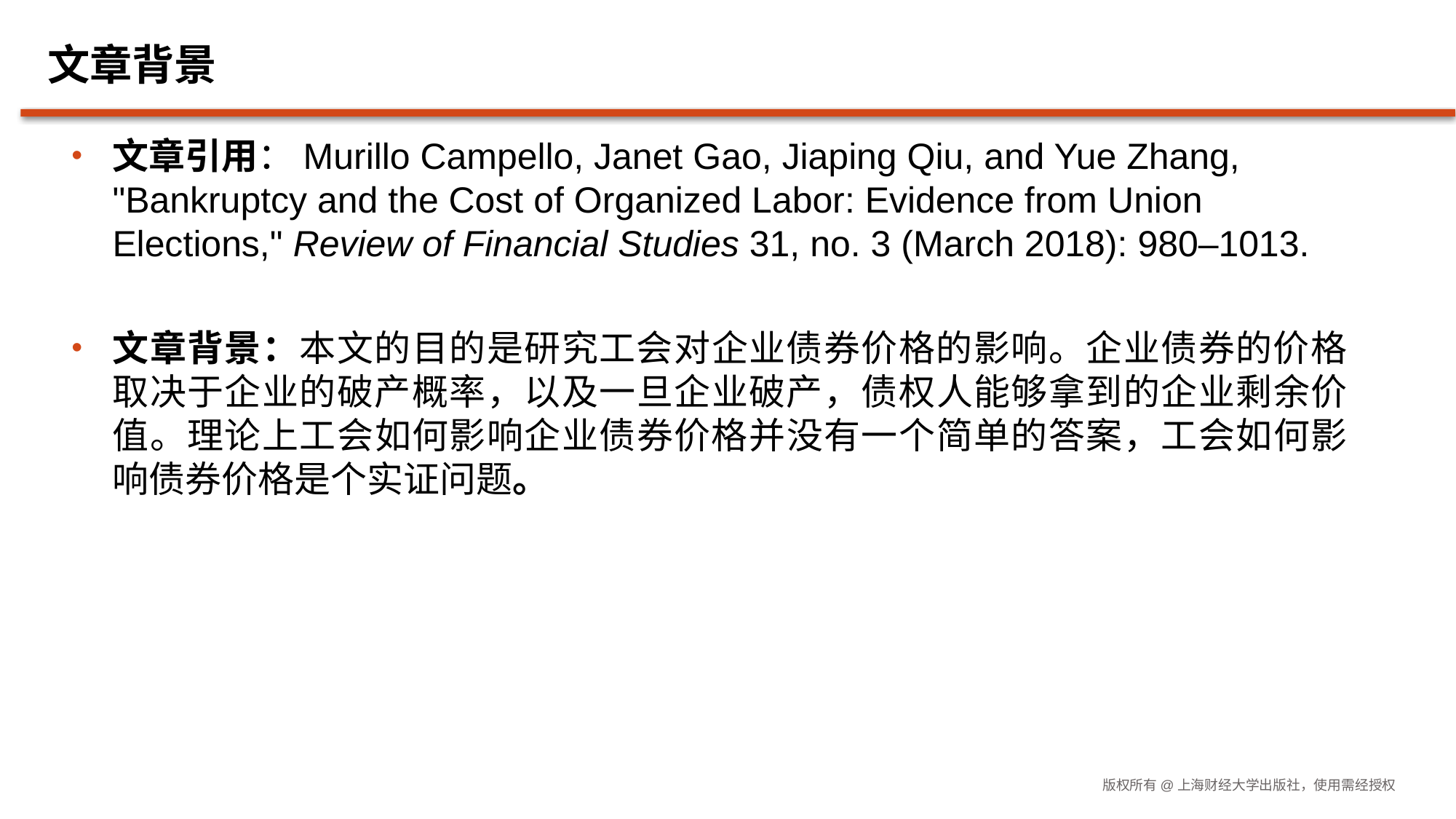

# 文章背景
文章引用：Murillo Campello, Janet Gao, Jiaping Qiu, and Yue Zhang, "Bankruptcy and the Cost of Organized Labor: Evidence from Union Elections," Review of Financial Studies 31, no. 3 (March 2018): 980–1013.

文章背景：本文的目的是研究工会对企业债券价格的影响。企业债券的价格取决于企业的破产概率，以及一旦企业破产，债权人能够拿到的企业剩余价值。理论上工会如何影响企业债券价格并没有一个简单的答案，工会如何影响债券价格是个实证问题。

版权所有@上海财经大学出版社，使用需经授权